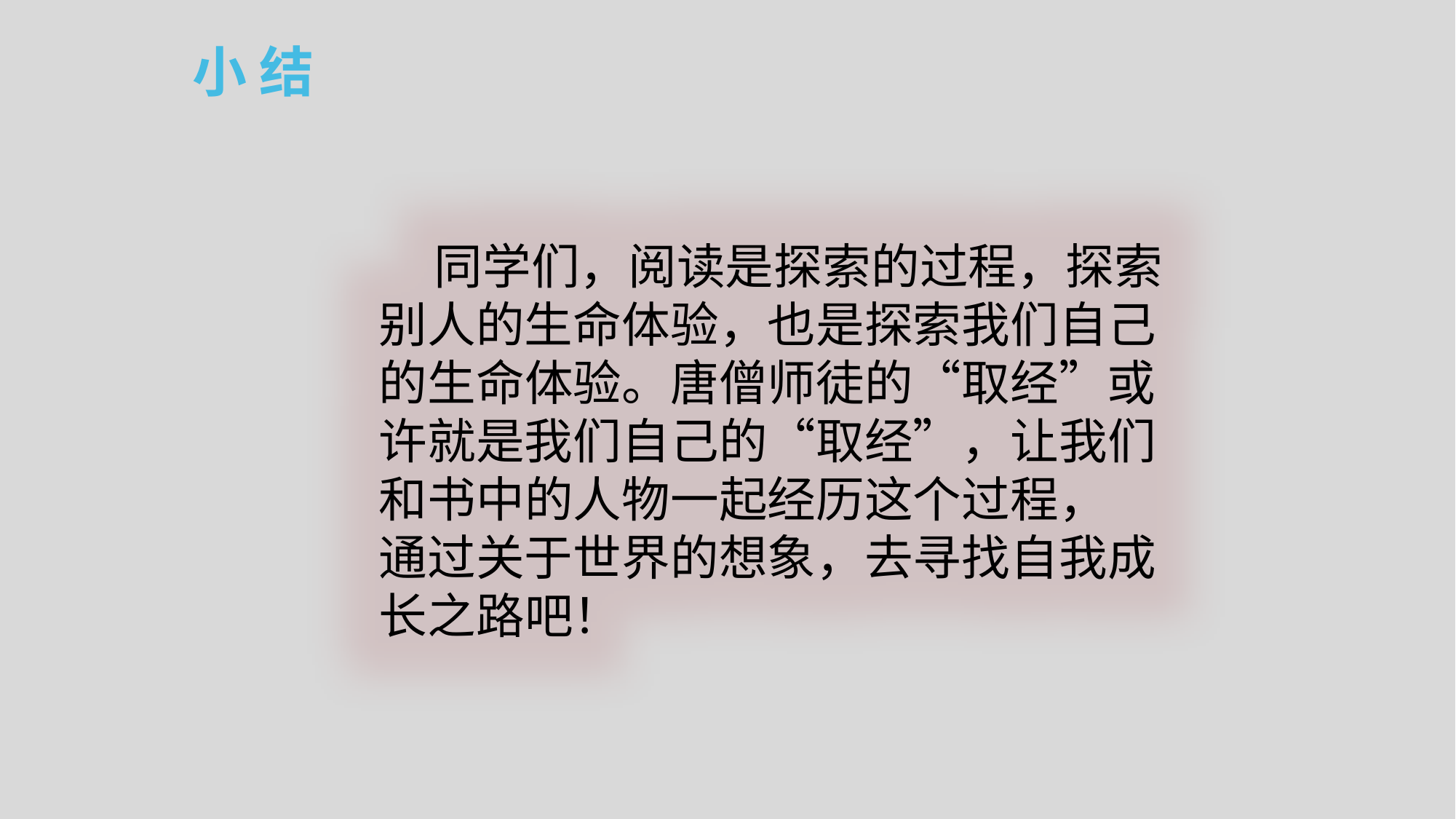

小 结
    同学们，阅读是探索的过程，探索别人的生命体验，也是探索我们自己的生命体验。唐僧师徒的“取经”或许就是我们自己的“取经”，让我们和书中的人物一起经历这个过程， 通过关于世界的想象，去寻找自我成长之路吧！